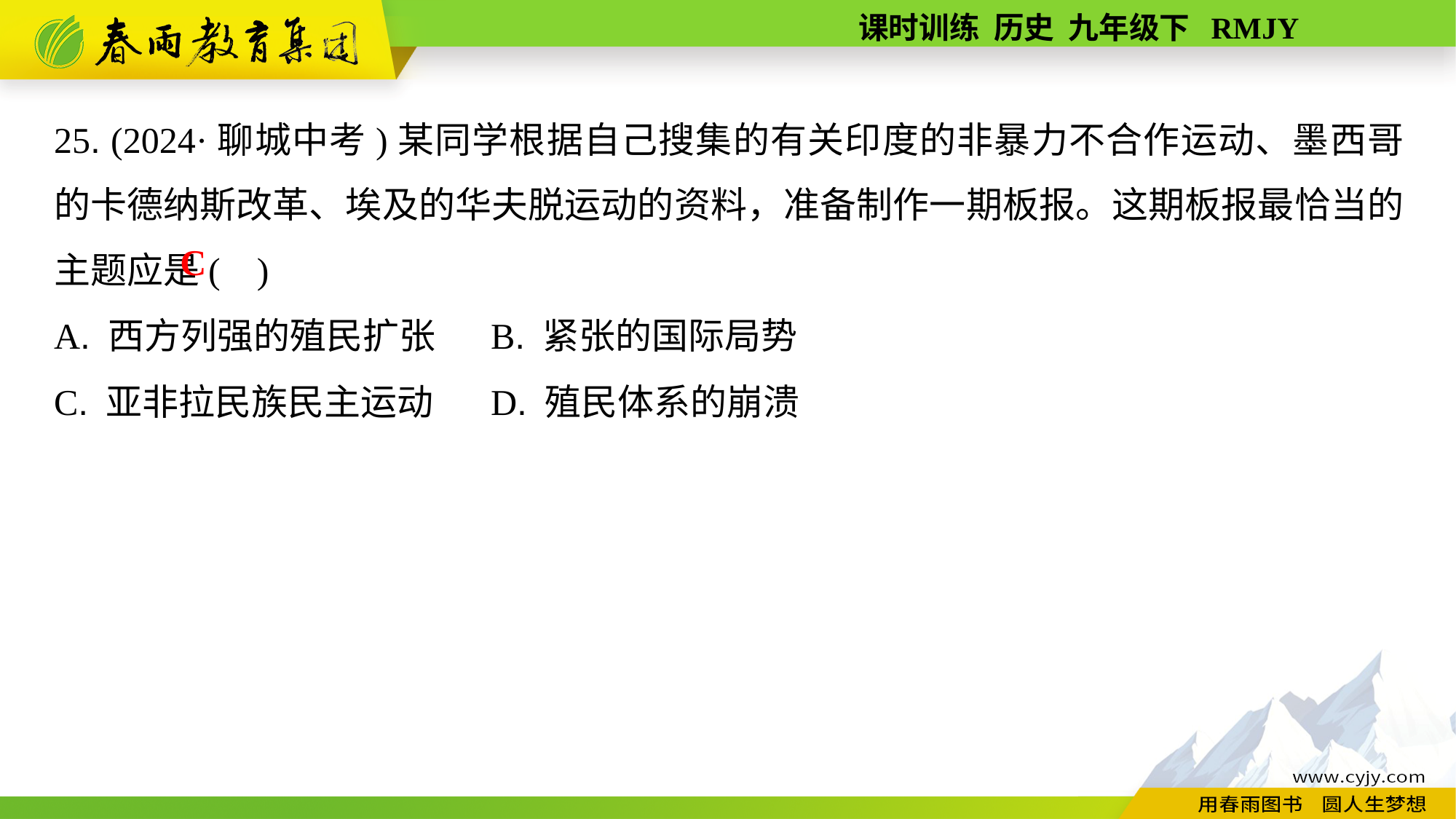

25. (2024·聊城中考)某同学根据自己搜集的有关印度的非暴力不合作运动、墨西哥的卡德纳斯改革、埃及的华夫脱运动的资料，准备制作一期板报。这期板报最恰当的主题应是(    )
A. 西方列强的殖民扩张	B. 紧张的国际局势
C. 亚非拉民族民主运动	D. 殖民体系的崩溃
C